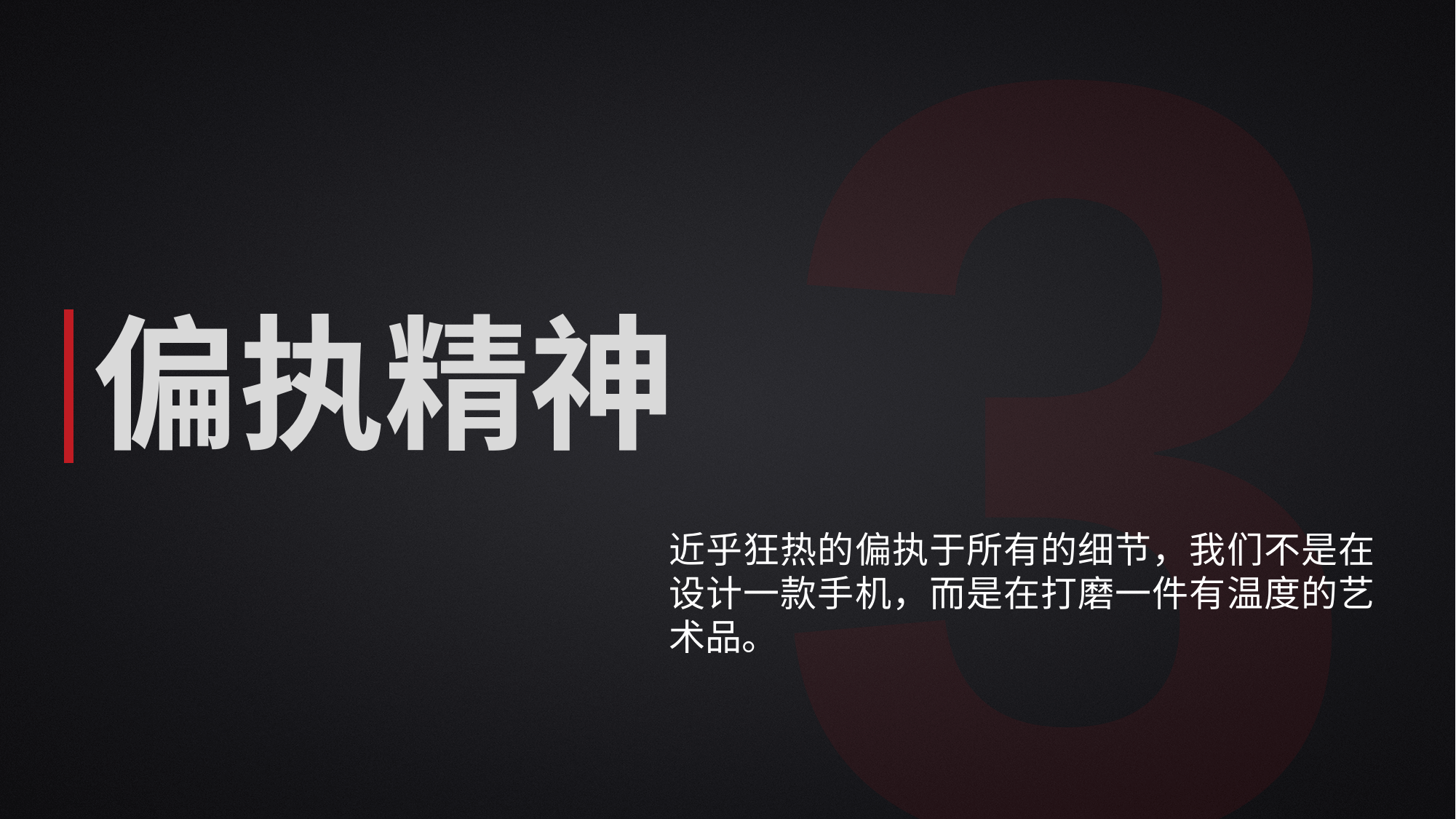

3
偏执精神
近乎狂热的偏执于所有的细节，我们不是在设计一款手机，而是在打磨一件有温度的艺术品。